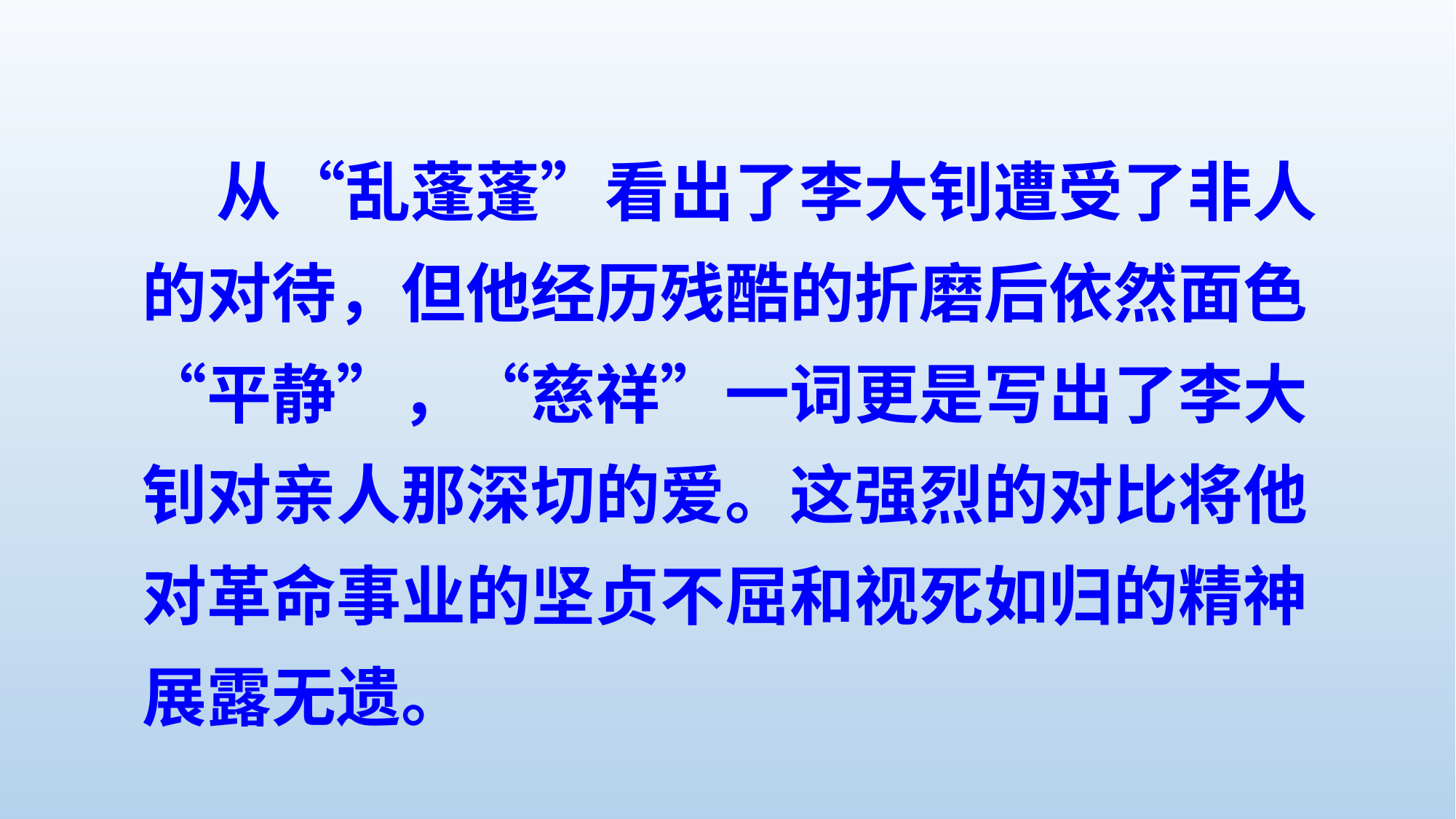

从“乱蓬蓬”看出了李大钊遭受了非人的对待，但他经历残酷的折磨后依然面色“平静”，“慈祥”一词更是写出了李大钊对亲人那深切的爱。这强烈的对比将他对革命事业的坚贞不屈和视死如归的精神展露无遗。